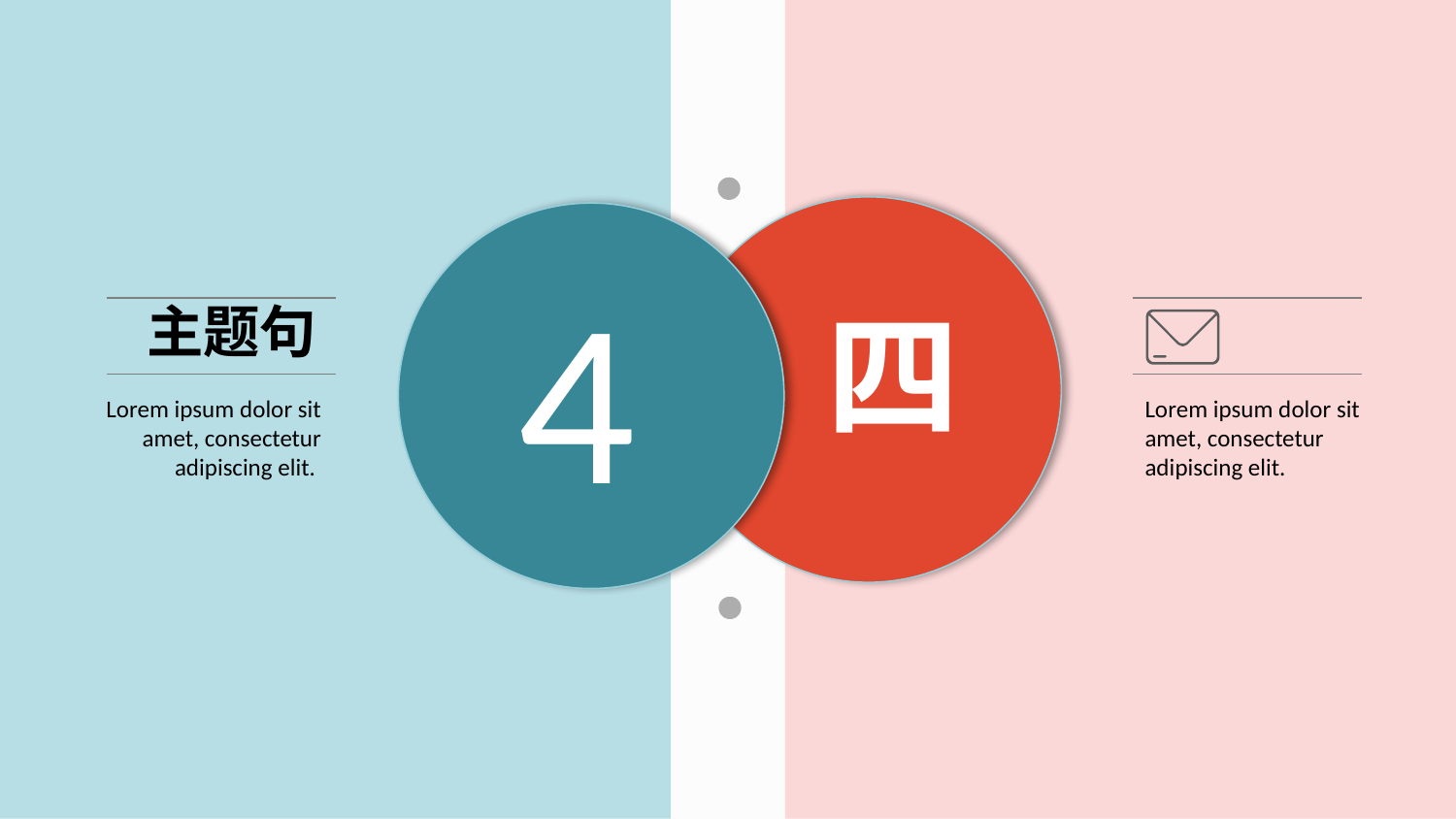

4
四
主题句

Lorem ipsum dolor sit amet, consectetur adipiscing elit.
Lorem ipsum dolor sit amet, consectetur adipiscing elit.